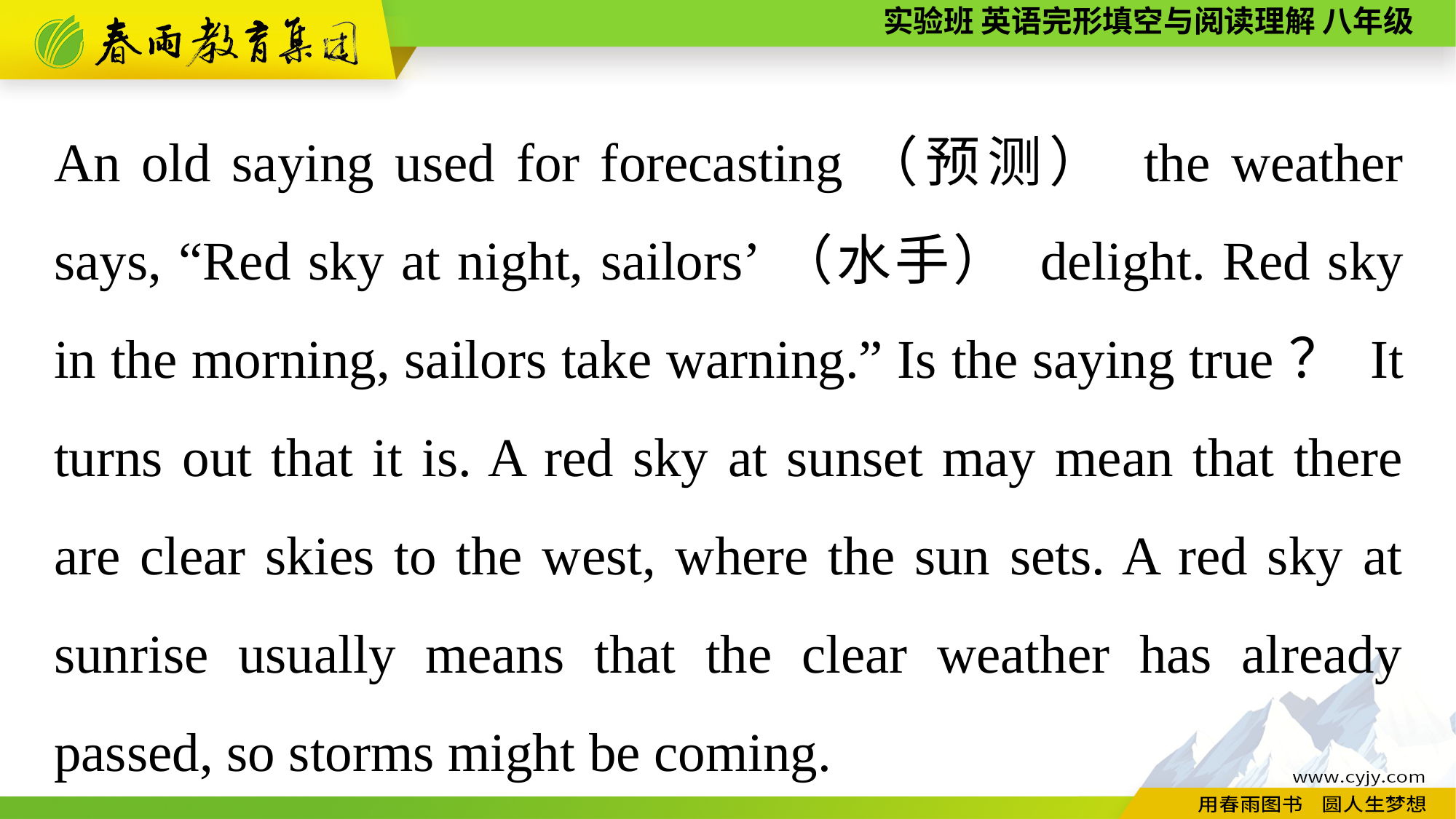

An old saying used for forecasting（预测） the weather says, “Red sky at night, sailors’（水手） delight. Red sky in the morning, sailors take warning.” Is the saying true？ It turns out that it is. A red sky at sunset may mean that there are clear skies to the west, where the sun sets. A red sky at sunrise usually means that the clear weather has already passed, so storms might be coming.